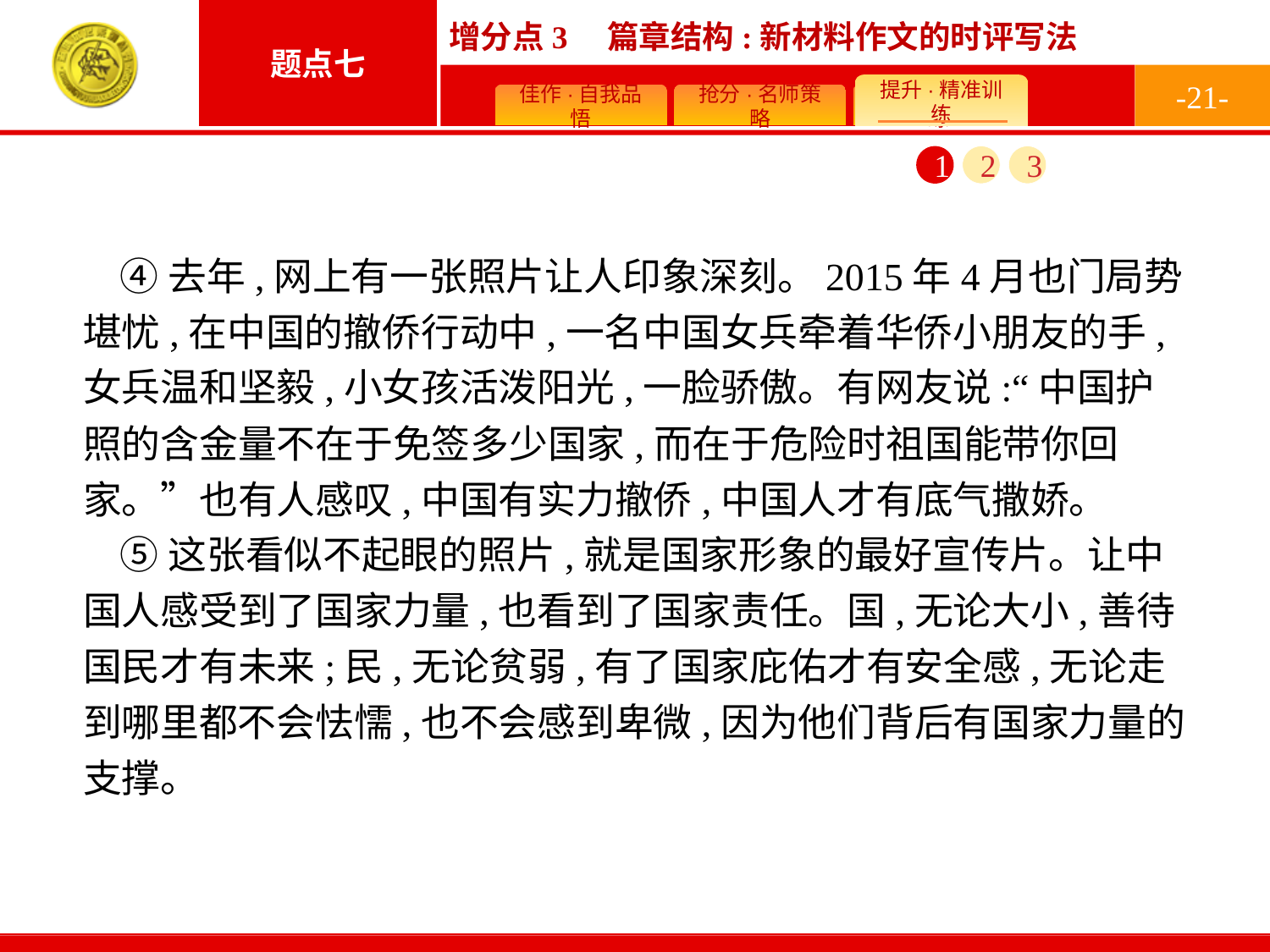

-21-
1
2
3
④去年,网上有一张照片让人印象深刻。2015年4月也门局势堪忧,在中国的撤侨行动中,一名中国女兵牵着华侨小朋友的手,女兵温和坚毅,小女孩活泼阳光,一脸骄傲。有网友说:“中国护照的含金量不在于免签多少国家,而在于危险时祖国能带你回家。”也有人感叹,中国有实力撤侨,中国人才有底气撒娇。
⑤这张看似不起眼的照片,就是国家形象的最好宣传片。让中国人感受到了国家力量,也看到了国家责任。国,无论大小,善待国民才有未来;民,无论贫弱,有了国家庇佑才有安全感,无论走到哪里都不会怯懦,也不会感到卑微,因为他们背后有国家力量的支撑。